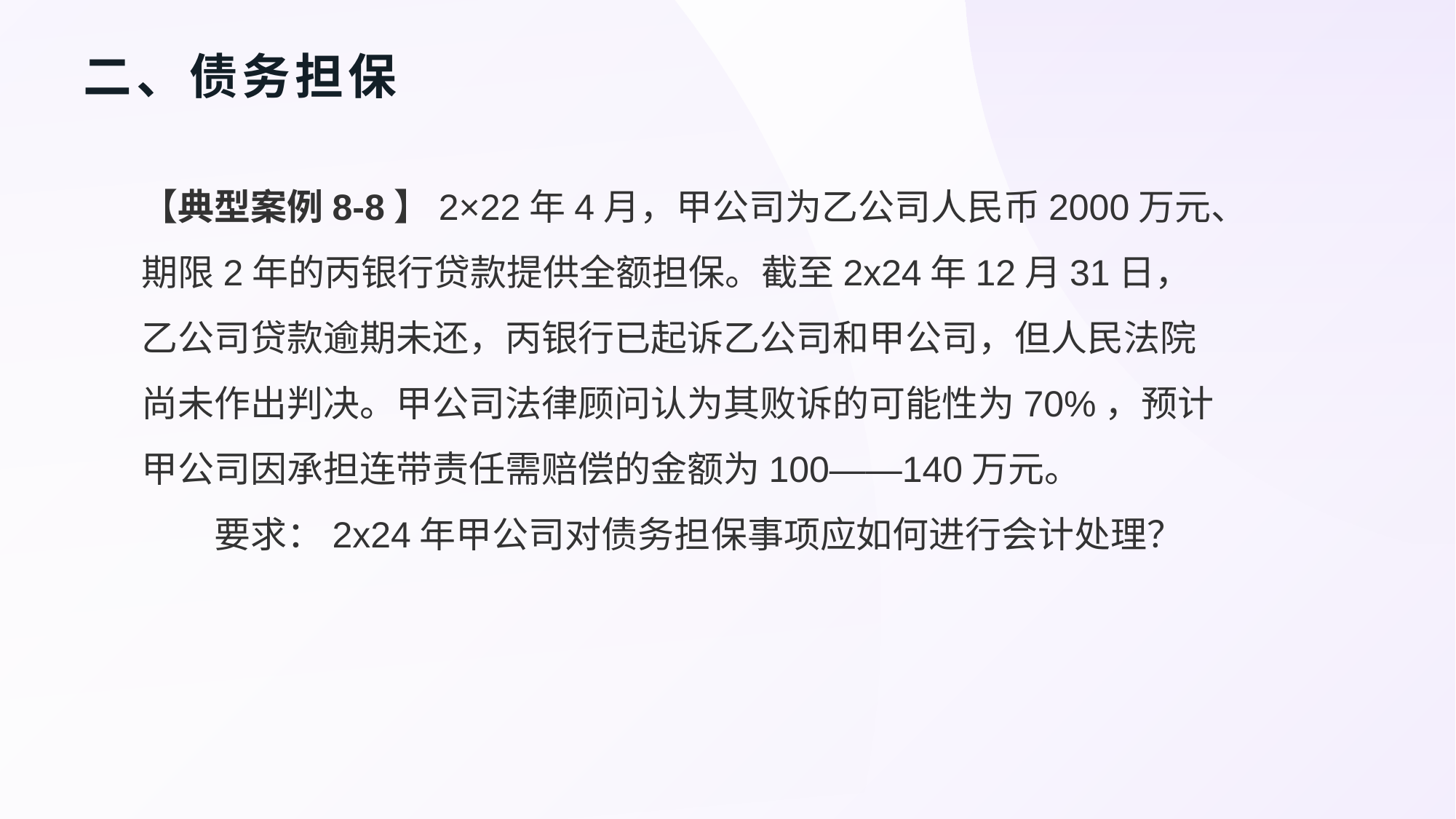

# 二、债务担保
【典型案例8-8】2×22年4月，甲公司为乙公司人民币2000万元、期限2年的丙银行贷款提供全额担保。截至2x24年12月31日，乙公司贷款逾期未还，丙银行已起诉乙公司和甲公司，但人民法院尚未作出判决。甲公司法律顾问认为其败诉的可能性为70%，预计甲公司因承担连带责任需赔偿的金额为100——140万元。
要求：2x24年甲公司对债务担保事项应如何进行会计处理？